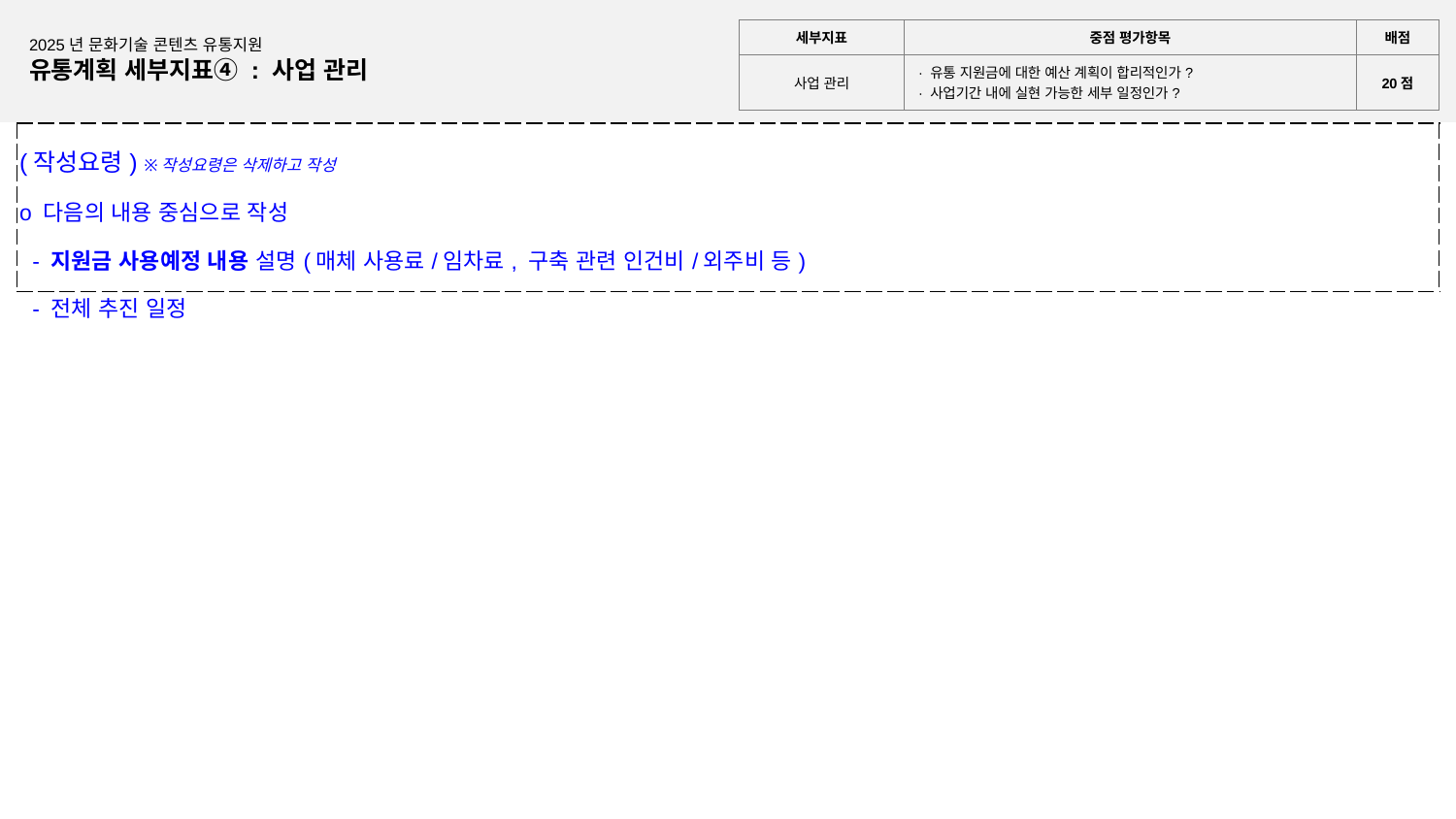

| 세부지표 | 중점 평가항목 | 배점 |
| --- | --- | --- |
| 사업 관리 | · 유통 지원금에 대한 예산 계획이 합리적인가? · 사업기간 내에 실현 가능한 세부 일정인가? | 20점 |
2025년 문화기술 콘텐츠 유통지원
유통계획 세부지표④ : 사업 관리
| (작성요령) ※작성요령은 삭제하고 작성 o 다음의 내용 중심으로 작성 - 지원금 사용예정 내용 설명(매체 사용료/임차료, 구축 관련 인건비/외주비 등) - 전체 추진 일정 |
| --- |